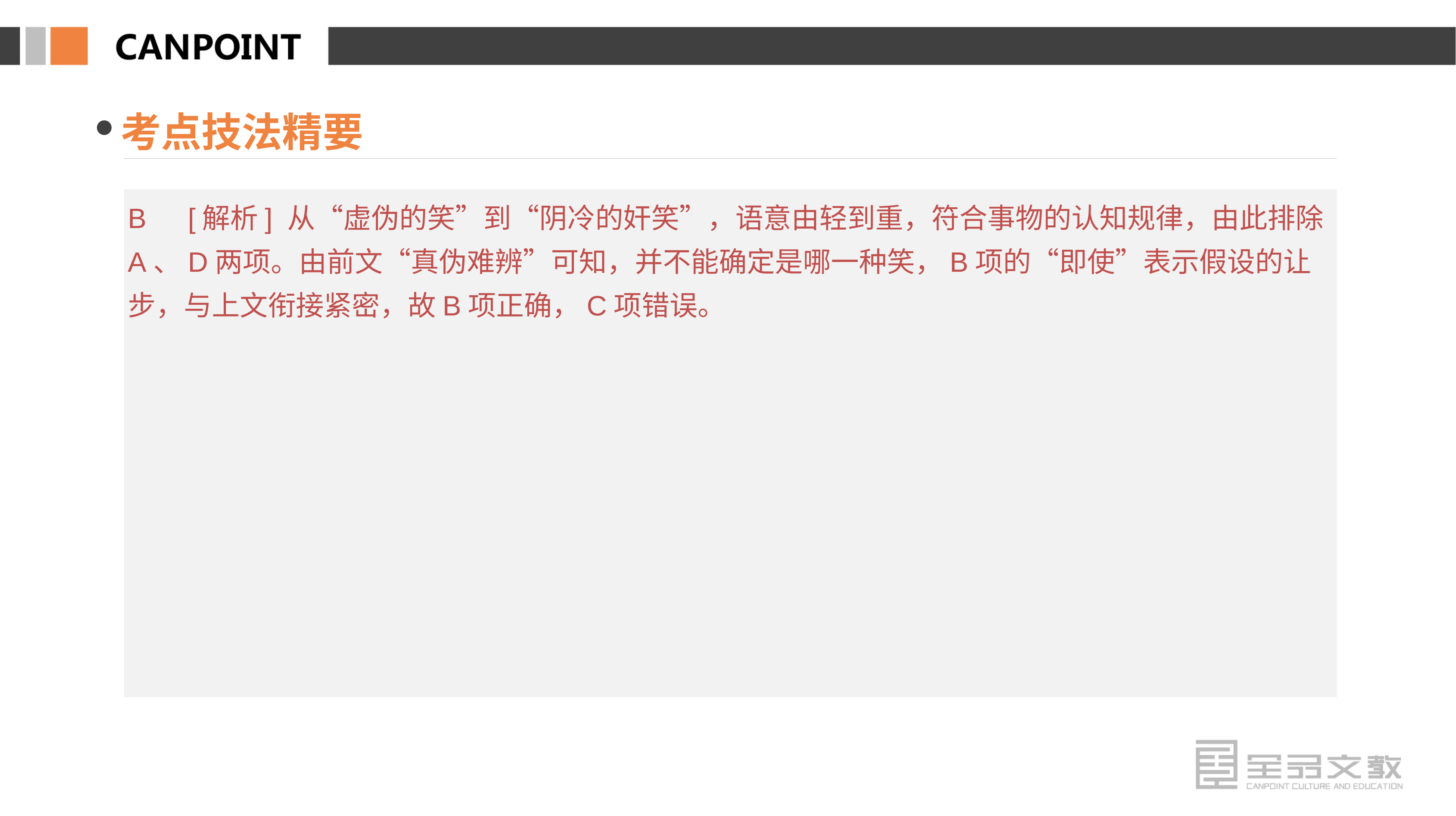

考点技法精要

B　[解析] 从“虚伪的笑”到“阴冷的奸笑”，语意由轻到重，符合事物的认知规律，由此排除A、D两项。由前文“真伪难辨”可知，并不能确定是哪一种笑，B项的“即使”表示假设的让步，与上文衔接紧密，故B项正确，C项错误。